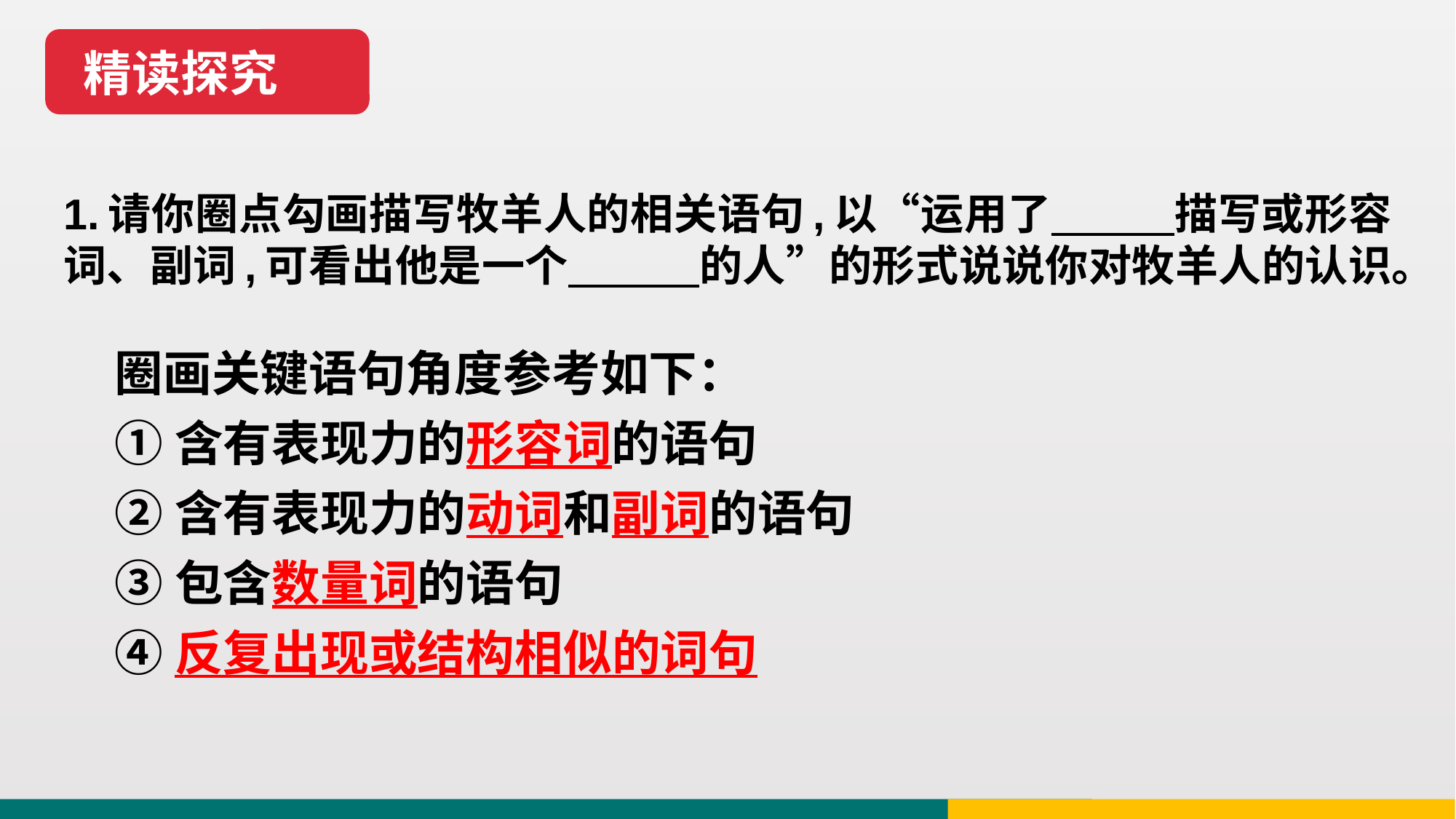

精读探究
# 1.请你圈点勾画描写牧羊人的相关语句,以“运用了            描写或形容词、副词,可看出他是一个             的人”的形式说说你对牧羊人的认识。
圈画关键语句角度参考如下：
①含有表现力的形容词的语句
②含有表现力的动词和副词的语句
③包含数量词的语句
④反复出现或结构相似的词句